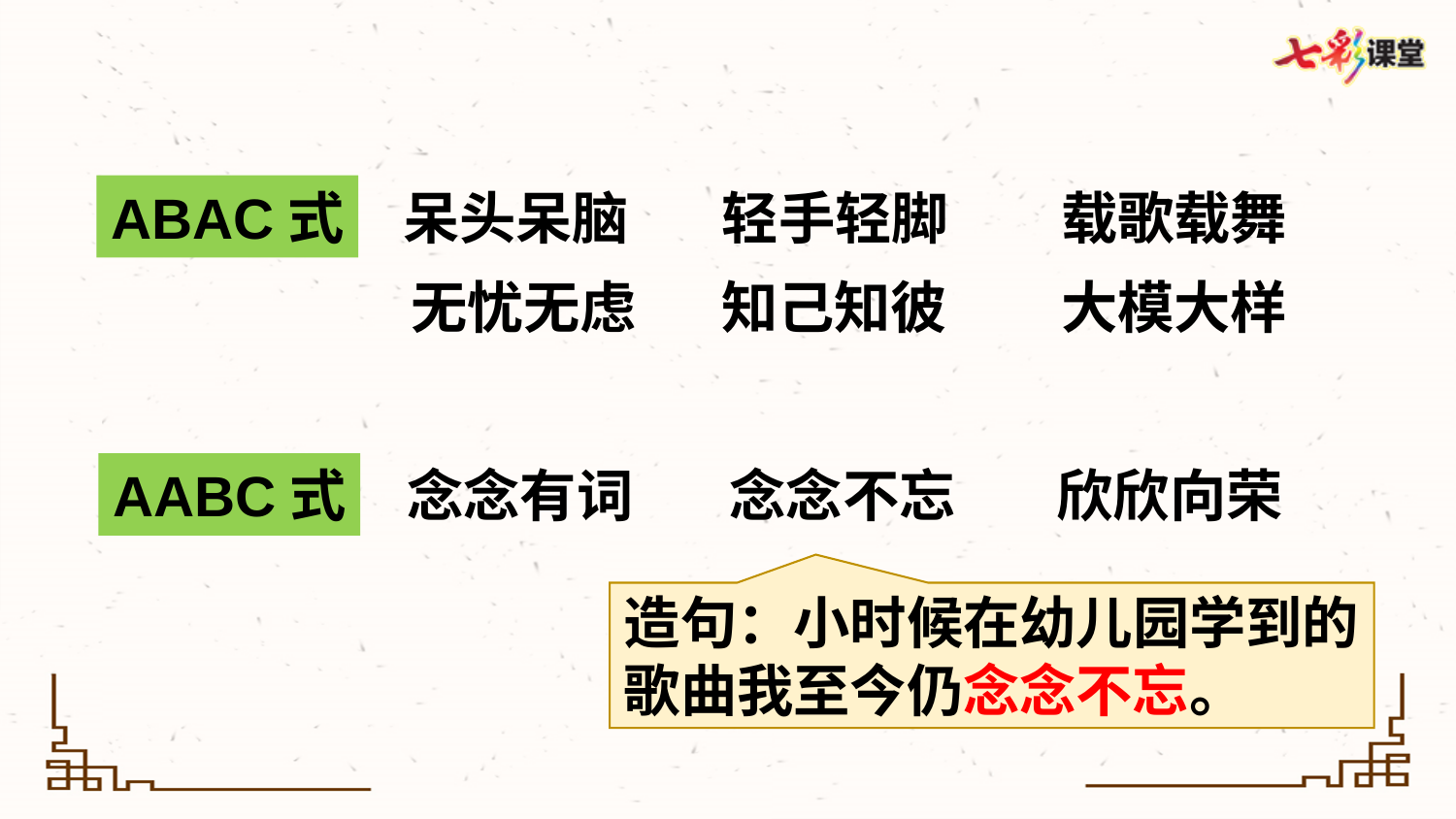

ABAC式
轻手轻脚
载歌载舞
呆头呆脑
无忧无虑
知己知彼
大模大样
AABC式
念念有词
念念不忘
欣欣向荣
造句：小时候在幼儿园学到的歌曲我至今仍念念不忘。